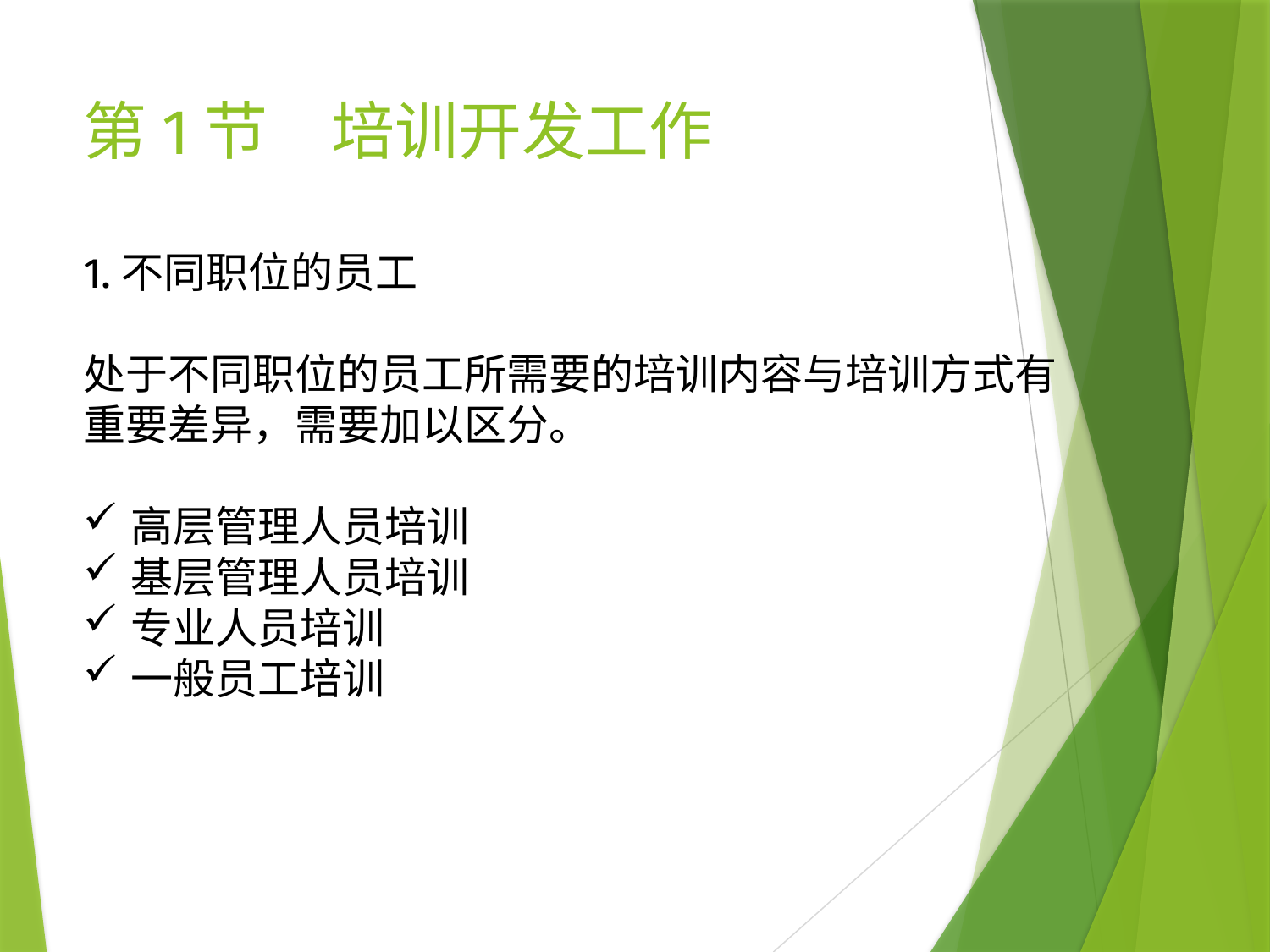

# 第1节　培训开发工作
1.不同职位的员工

处于不同职位的员工所需要的培训内容与培训方式有重要差异，需要加以区分。

高层管理人员培训
基层管理人员培训
专业人员培训
一般员工培训